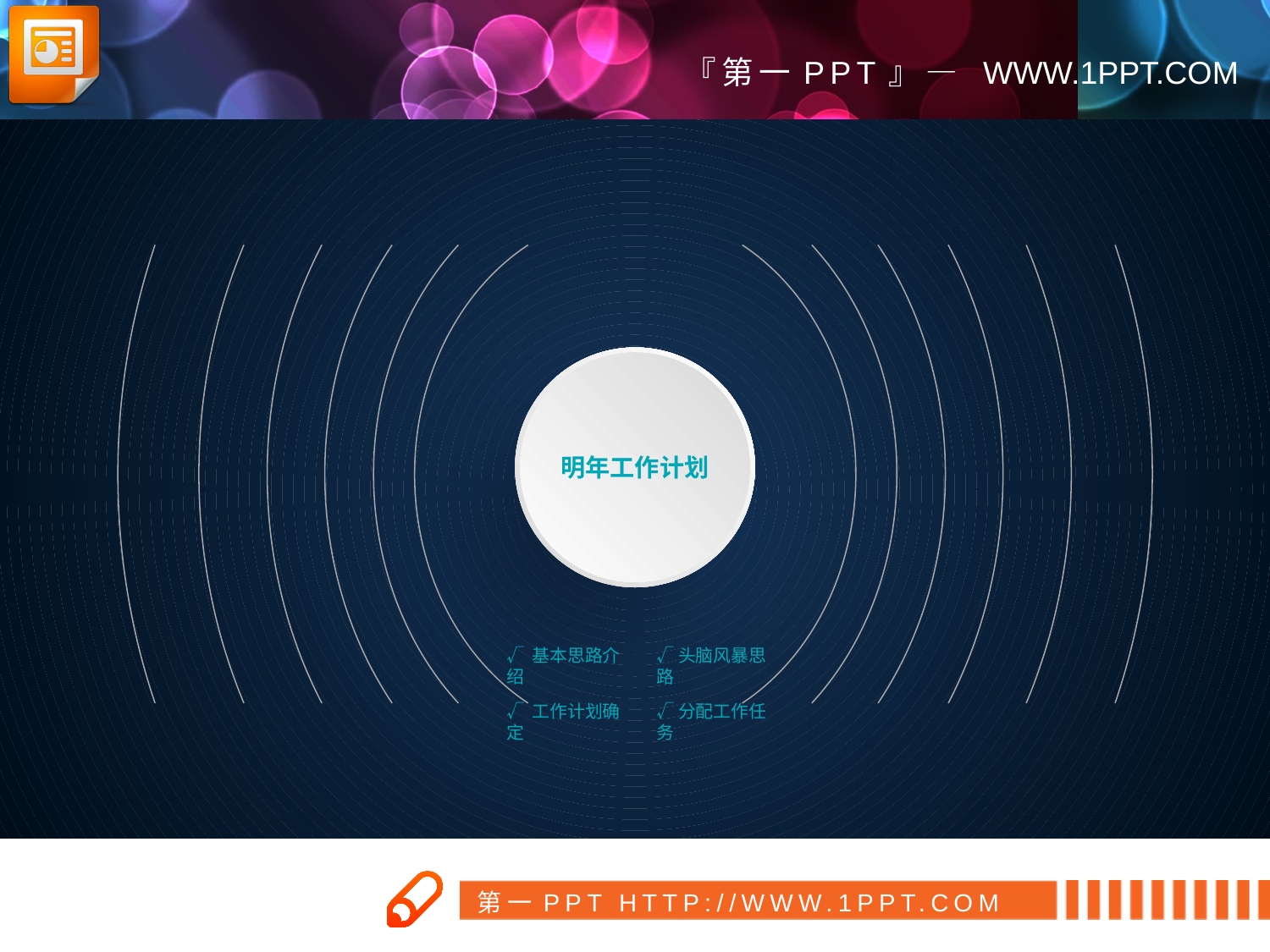

明年工作计划
√ 基本思路介绍
√头脑风暴思路
√ 工作计划确定
√分配工作任务